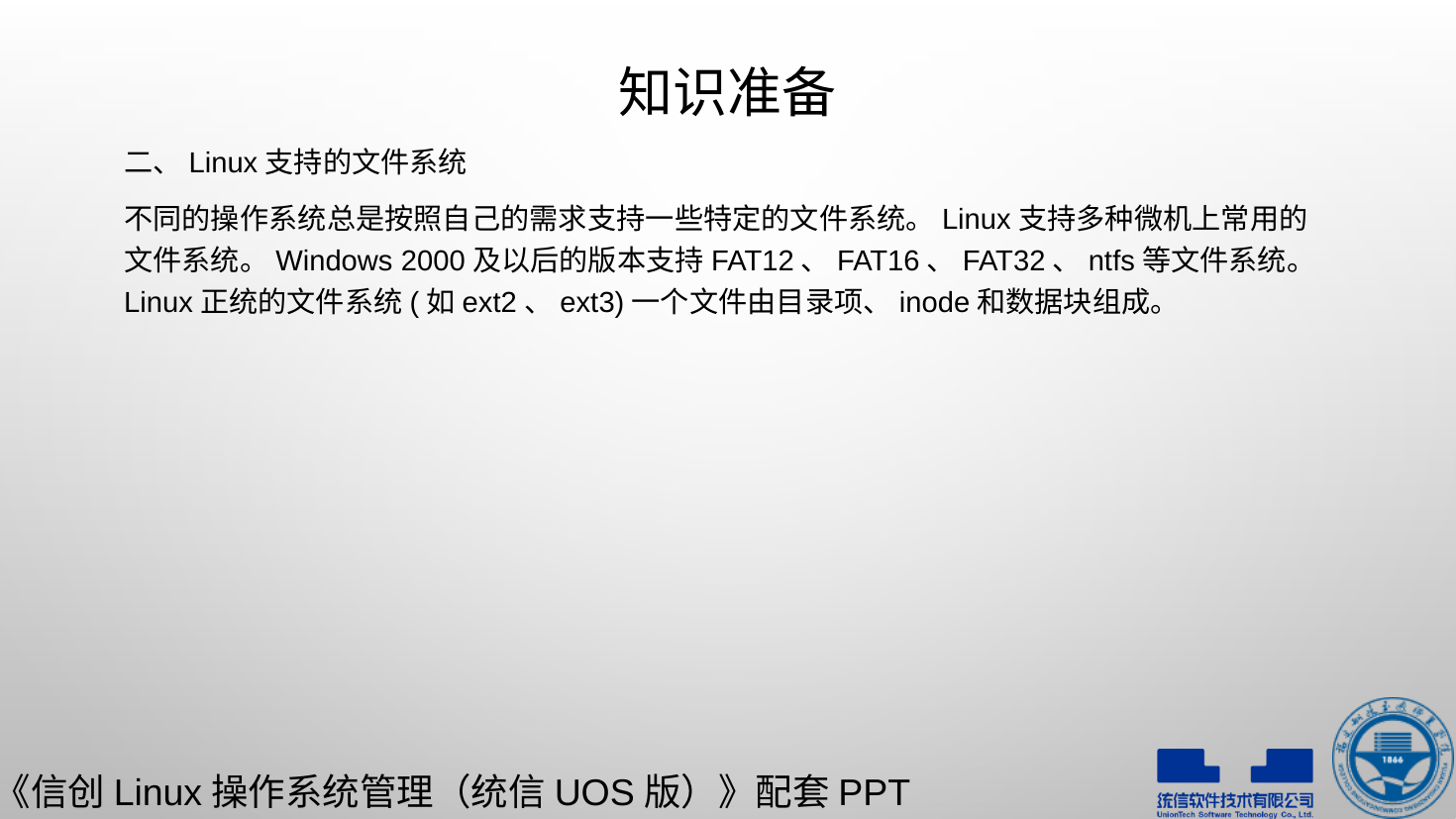

# 知识准备
二、Linux支持的文件系统
不同的操作系统总是按照自己的需求支持一些特定的文件系统。Linux支持多种微机上常用的文件系统。Windows 2000及以后的版本支持FAT12、FAT16、FAT32、ntfs等文件系统。Linux正统的文件系统(如ext2、ext3)一个文件由目录项、inode和数据块组成。